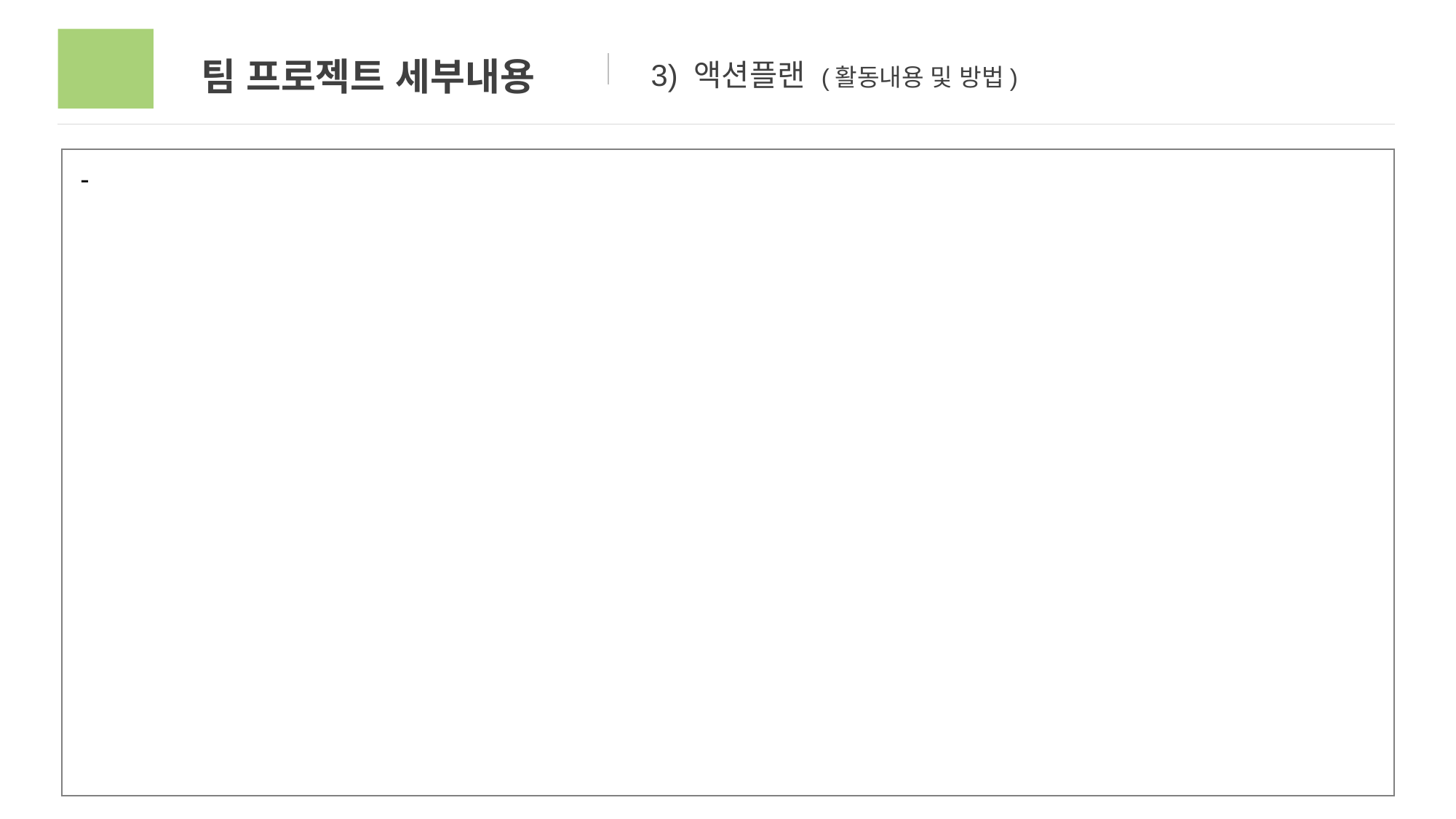

03
팀 프로젝트 세부내용
3) 액션플랜 (활동내용 및 방법)
 -